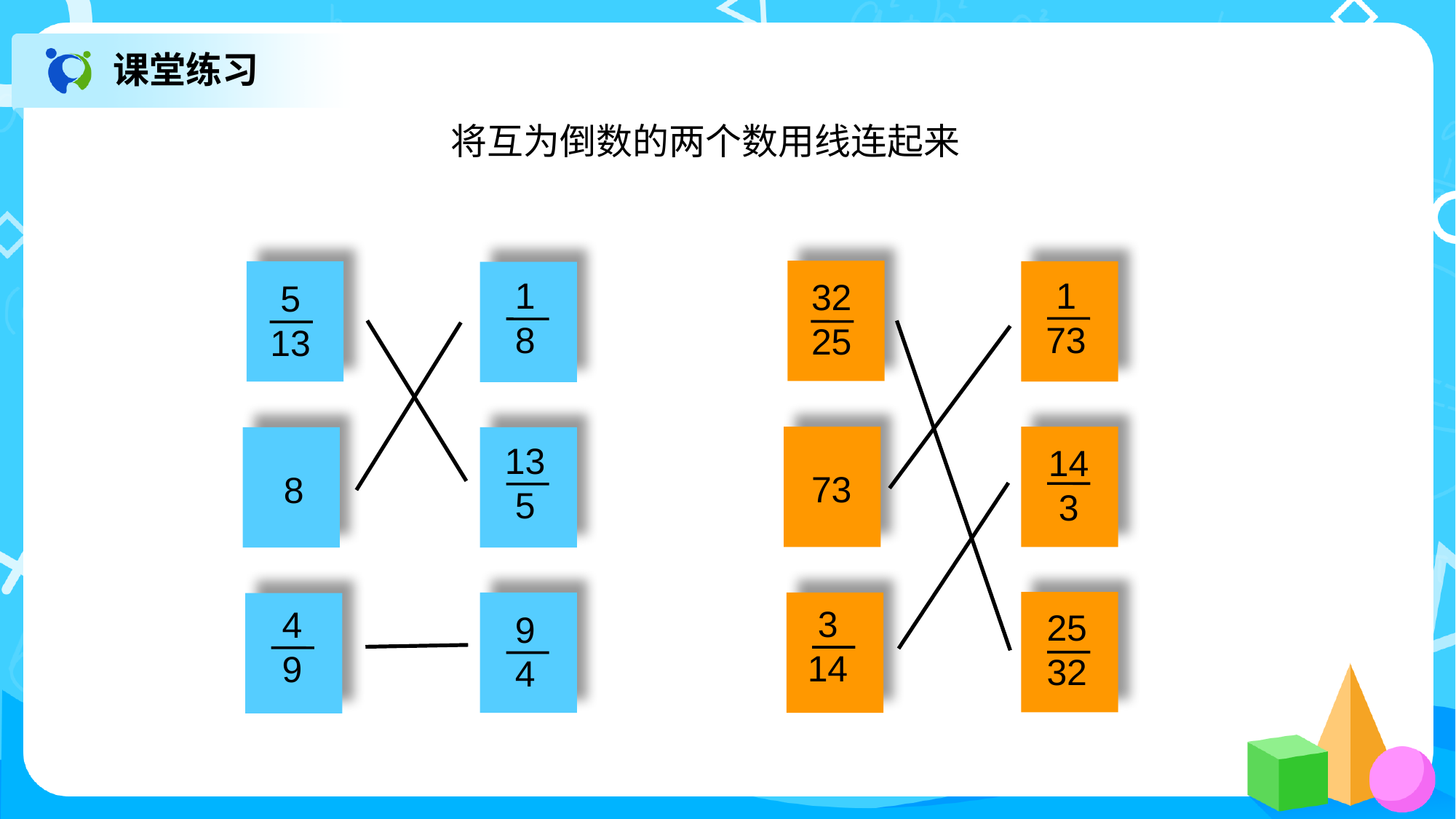

课堂练习
将互为倒数的两个数用线连起来
 32
25

 5
13

  1
 73

 1
 8

 14
 3

73

8

13
 5

 25
32

 9
 4

 3
14

4
9